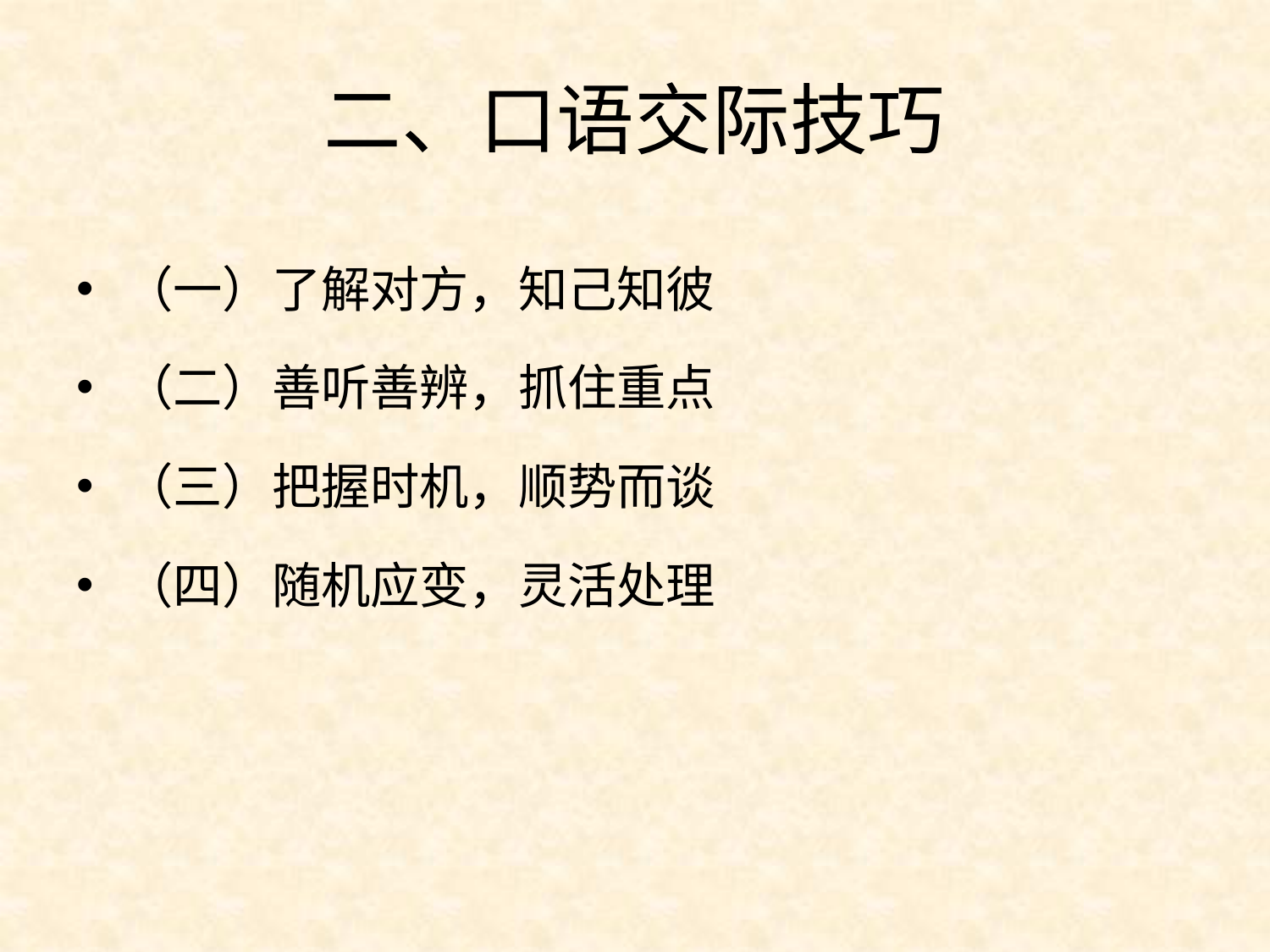

# 二、口语交际技巧
（一）了解对方，知己知彼
（二）善听善辨，抓住重点
（三）把握时机，顺势而谈
（四）随机应变，灵活处理